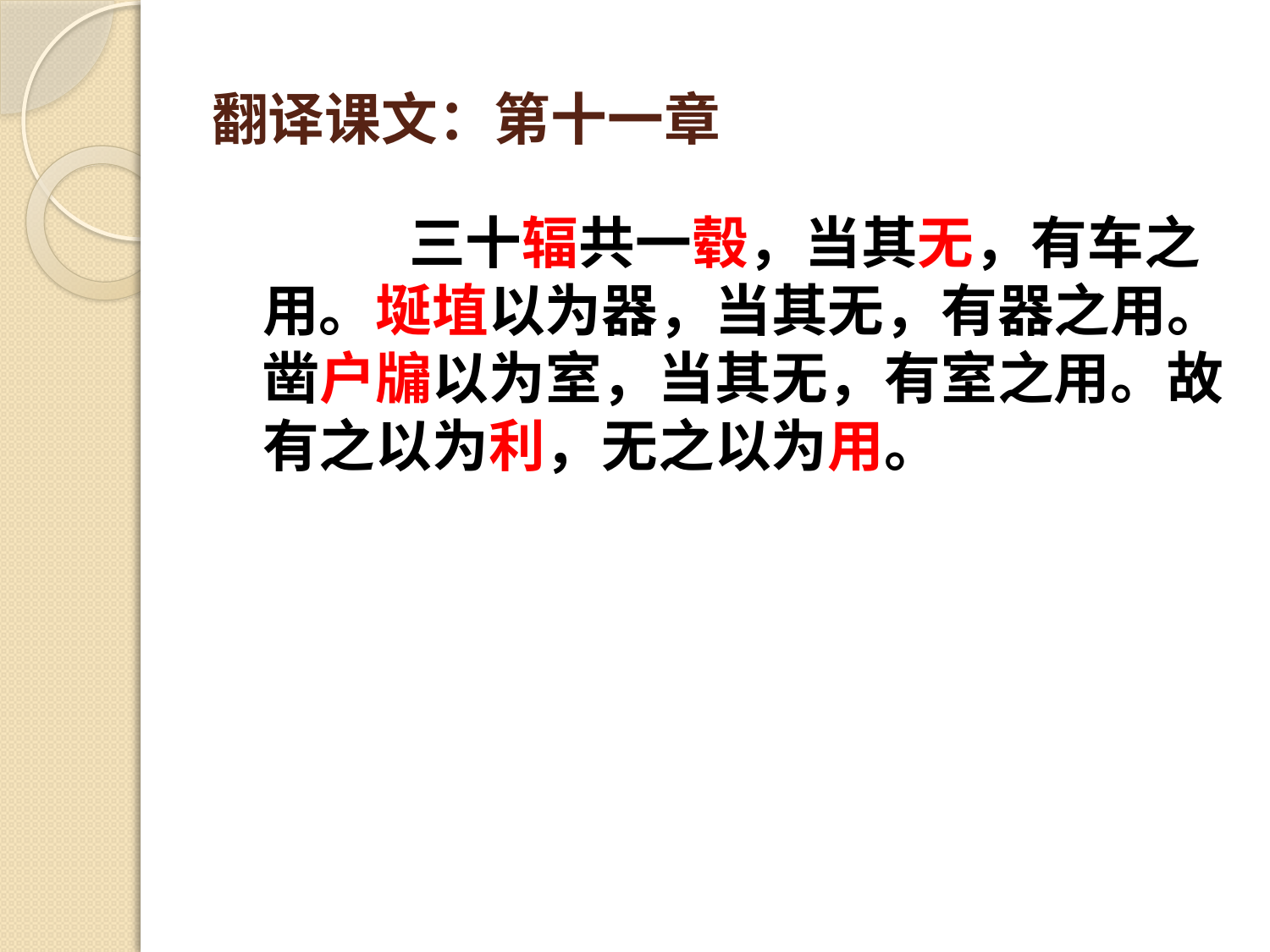

# 翻译课文：第十一章
           三十辐共一毂，当其无，有车之用。埏埴以为器，当其无，有器之用。凿户牖以为室，当其无，有室之用。故有之以为利，无之以为用。